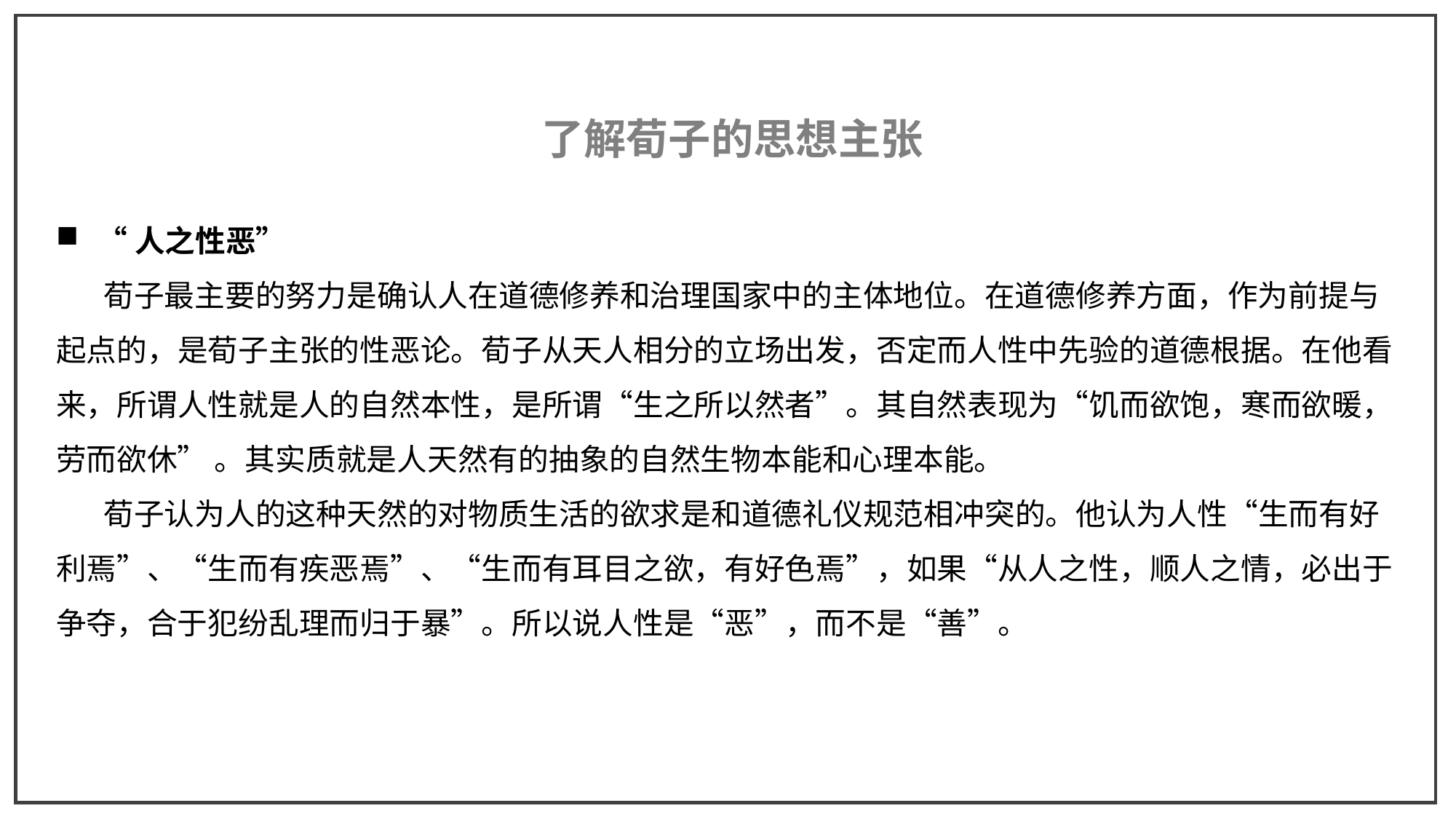

了解荀子的思想主张
“人之性恶”
      荀子最主要的努力是确认人在道德修养和治理国家中的主体地位。在道德修养方面，作为前提与起点的，是荀子主张的性恶论。荀子从天人相分的立场出发，否定而人性中先验的道德根据。在他看来，所谓人性就是人的自然本性，是所谓“生之所以然者”。其自然表现为“饥而欲饱，寒而欲暖，劳而欲休” 。其实质就是人天然有的抽象的自然生物本能和心理本能。
      荀子认为人的这种天然的对物质生活的欲求是和道德礼仪规范相冲突的。他认为人性“生而有好利焉”、“生而有疾恶焉”、“生而有耳目之欲，有好色焉”，如果“从人之性，顺人之情，必出于争夺，合于犯纷乱理而归于暴”。所以说人性是“恶”，而不是“善”。